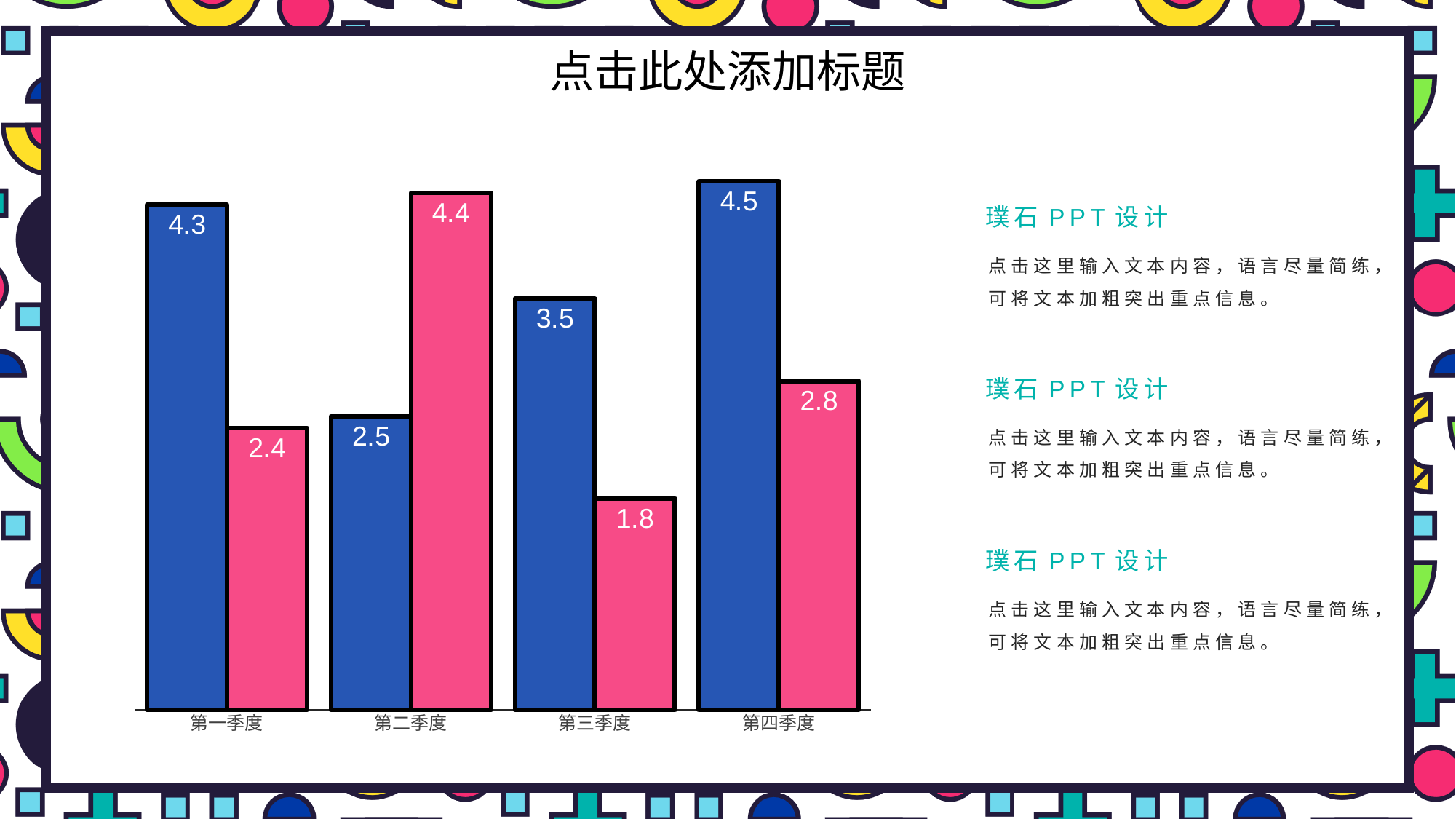

# 点击此处添加标题

### Chart

| Category | 系列1 | 系列2 |
|---|---|---|
| 第一季度 | 4.3 | 2.4 |
| 第二季度 | 2.5 | 4.4 |
| 第三季度 | 3.5 | 1.8 |
| 第四季度 | 4.5 | 2.8 |
璞石PPT设计
点击这里输入文本内容，语言尽量简练，可将文本加粗突出重点信息。
璞石PPT设计
点击这里输入文本内容，语言尽量简练，可将文本加粗突出重点信息。
璞石PPT设计
点击这里输入文本内容，语言尽量简练，可将文本加粗突出重点信息。